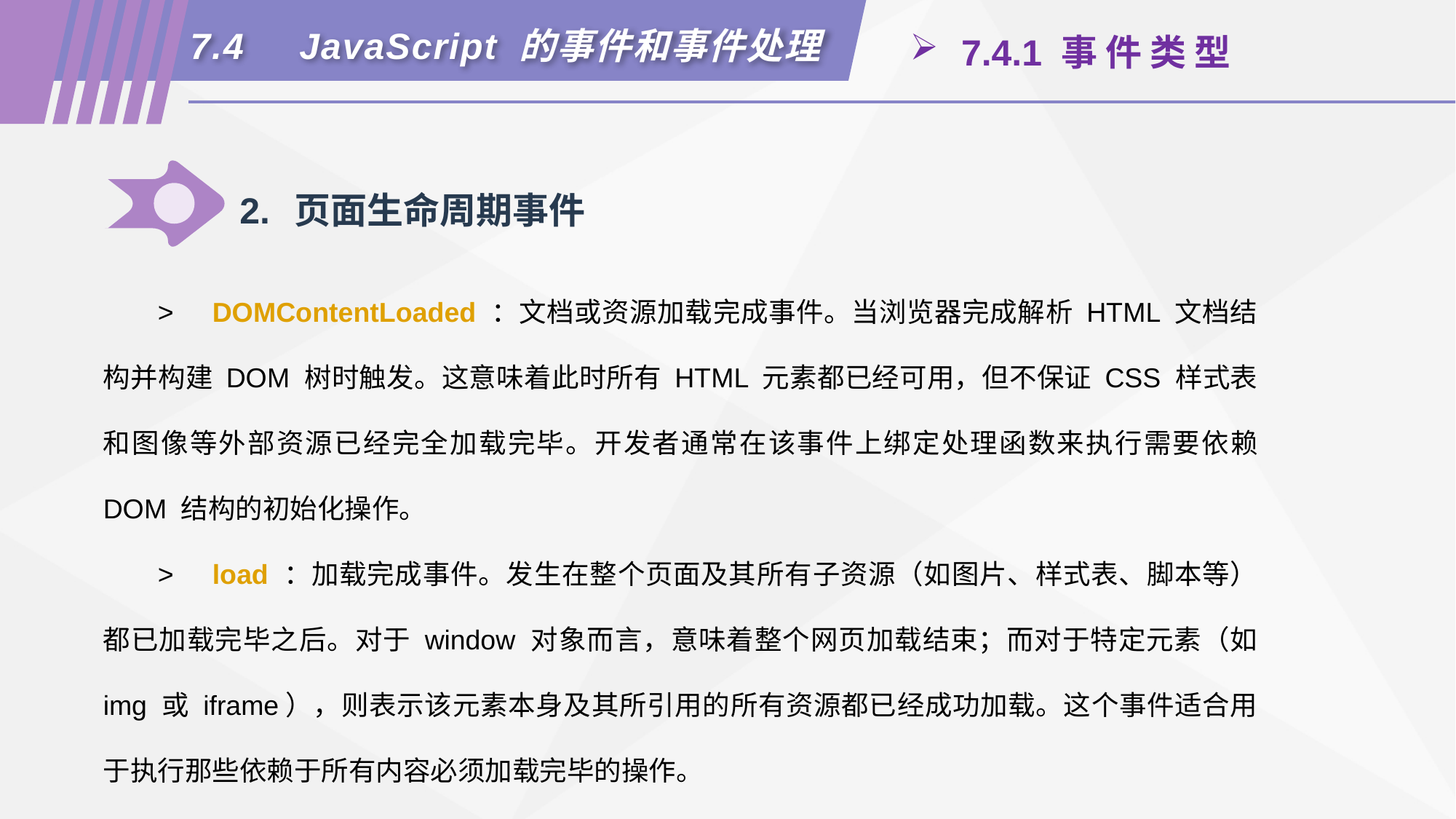

7.4	JavaScript 的事件和事件处理
 7.4.1 事 件 类 型

2.	页面生命周期事件
>	DOMContentLoaded ：文档或资源加载完成事件。当浏览器完成解析 HTML 文档结构并构建 DOM 树时触发。这意味着此时所有 HTML 元素都已经可用，但不保证 CSS 样式表和图像等外部资源已经完全加载完毕。开发者通常在该事件上绑定处理函数来执行需要依赖 DOM 结构的初始化操作。
>	load ：加载完成事件。发生在整个页面及其所有子资源（如图片、样式表、脚本等）都已加载完毕之后。对于 window 对象而言，意味着整个网页加载结束；而对于特定元素（如 img 或 iframe），则表示该元素本身及其所引用的所有资源都已经成功加载。这个事件适合用于执行那些依赖于所有内容必须加载完毕的操作。